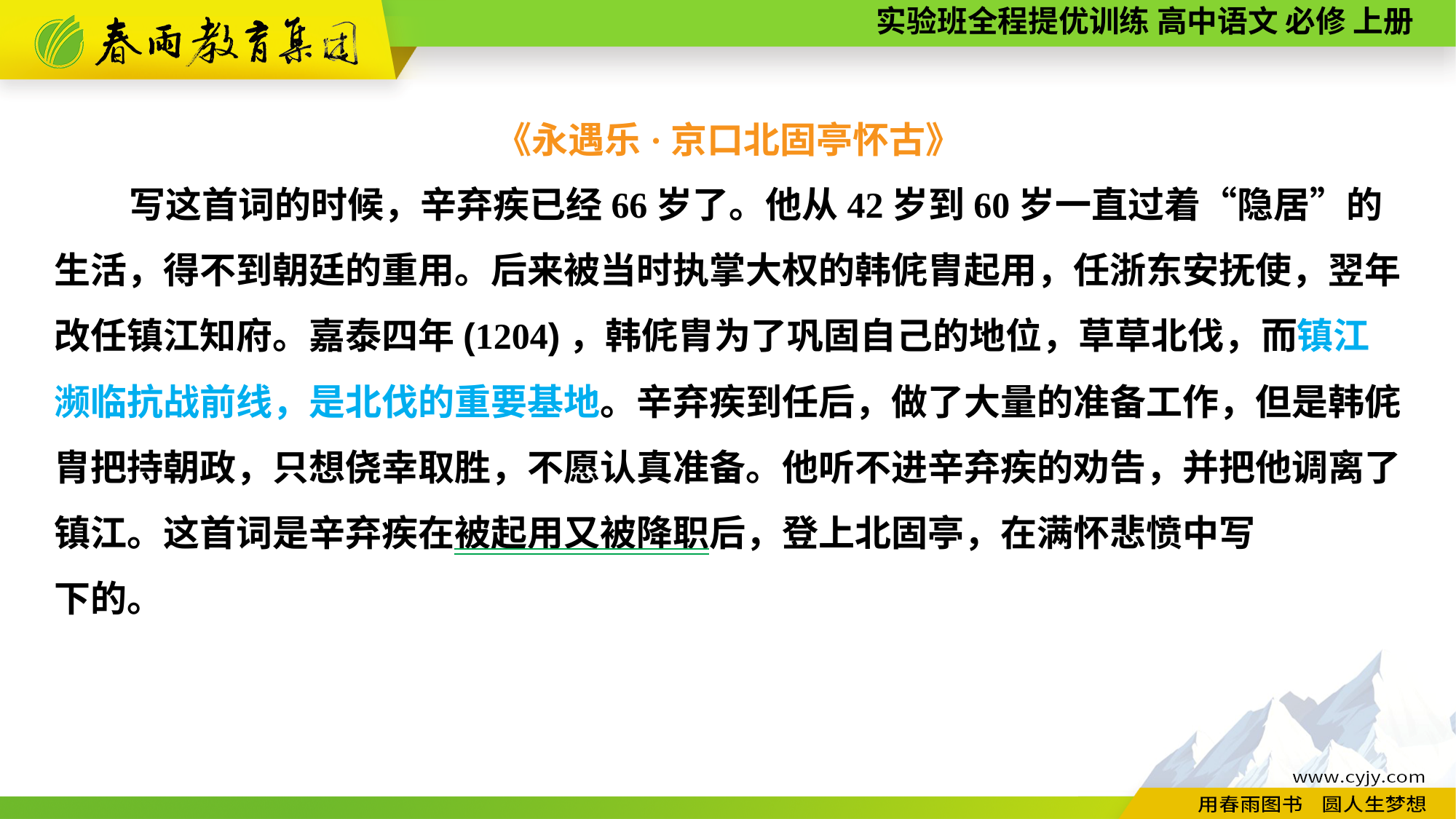

《永遇乐·京口北固亭怀古》
写这首词的时候，辛弃疾已经66岁了。他从42岁到60岁一直过着“隐居”的生活，得不到朝廷的重用。后来被当时执掌大权的韩侂胄起用，任浙东安抚使，翌年改任镇江知府。嘉泰四年(1204)，韩侂胄为了巩固自己的地位，草草北伐，而镇江濒临抗战前线，是北伐的重要基地。辛弃疾到任后，做了大量的准备工作，但是韩侂胄把持朝政，只想侥幸取胜，不愿认真准备。他听不进辛弃疾的劝告，并把他调离了镇江。这首词是辛弃疾在被起用又被降职后，登上北固亭，在满怀悲愤中写
下的。